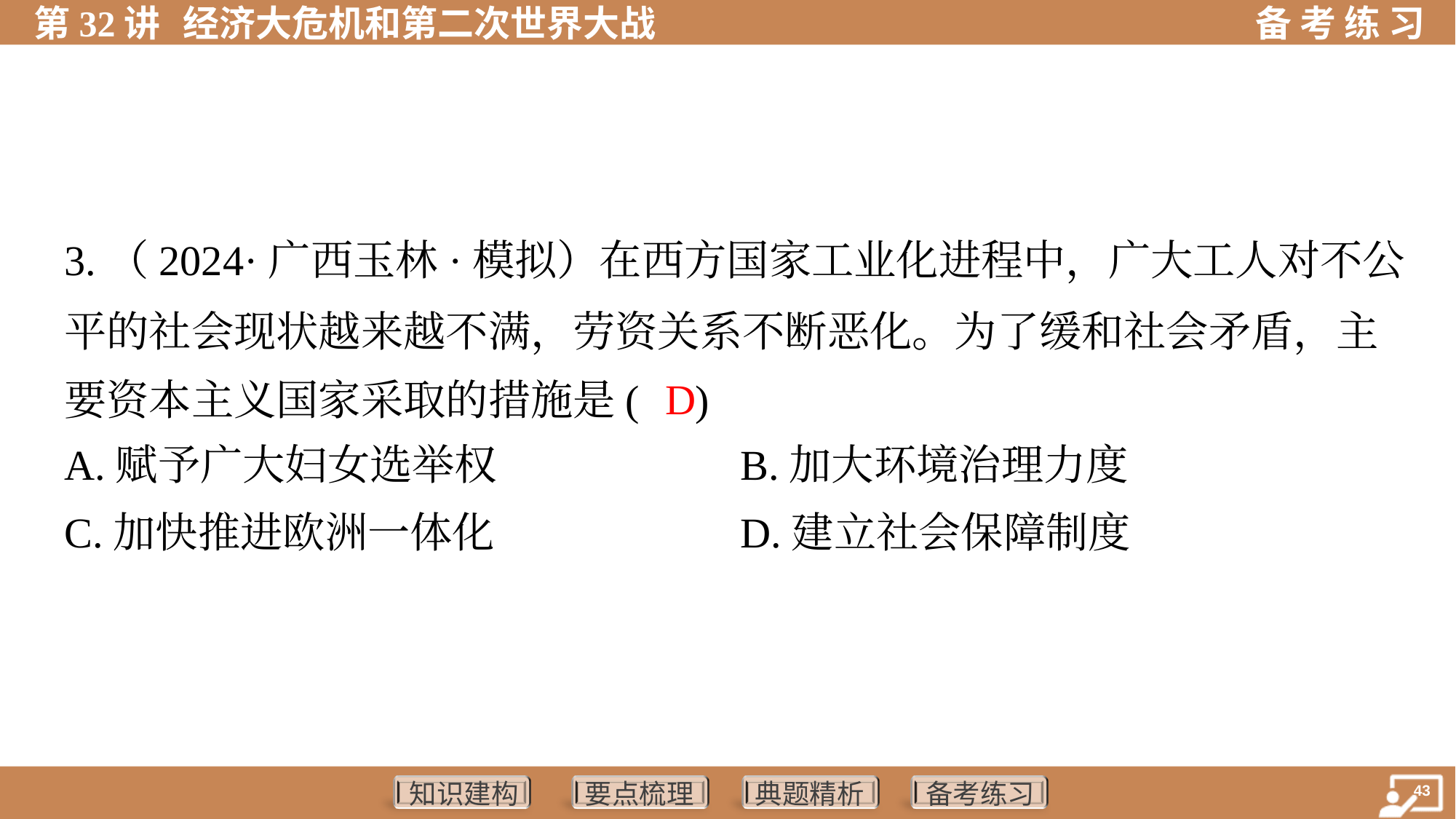

3.（2024·广西玉林·模拟）在西方国家工业化进程中，广大工人对不公
平的社会现状越来越不满，劳资关系不断恶化。为了缓和社会矛盾，主
要资本主义国家采取的措施是(     )
      D
A.赋予广大妇女选举权	B.加大环境治理力度
C.加快推进欧洲一体化	D.建立社会保障制度